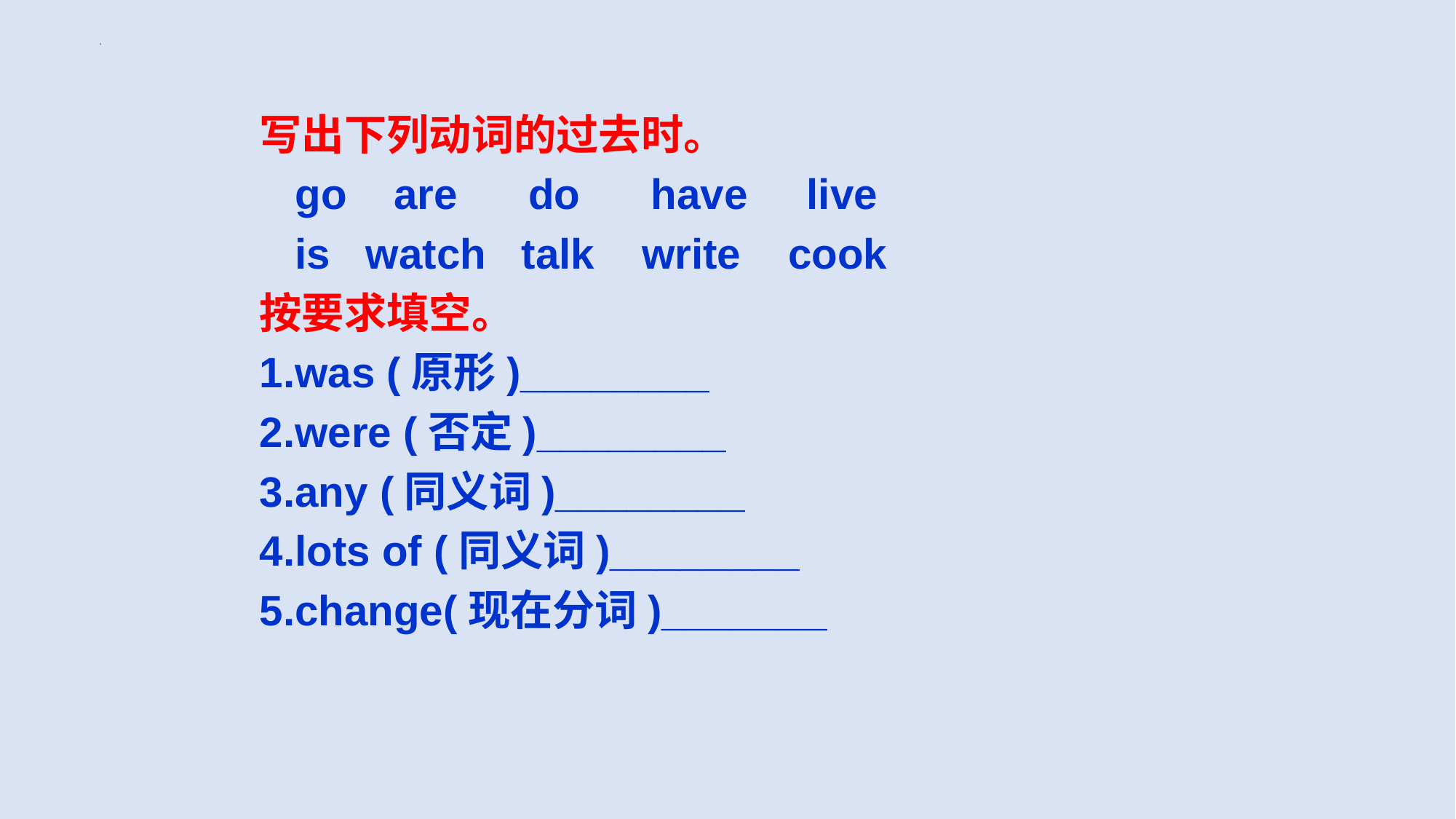

写出下列动词的过去时。
   go    are      do      have     live
   is   watch   talk    write    cook
按要求填空。
1.was (原形)________
2.were (否定)________
3.any (同义词)________
4.lots of (同义词)________
5.change(现在分词)_______